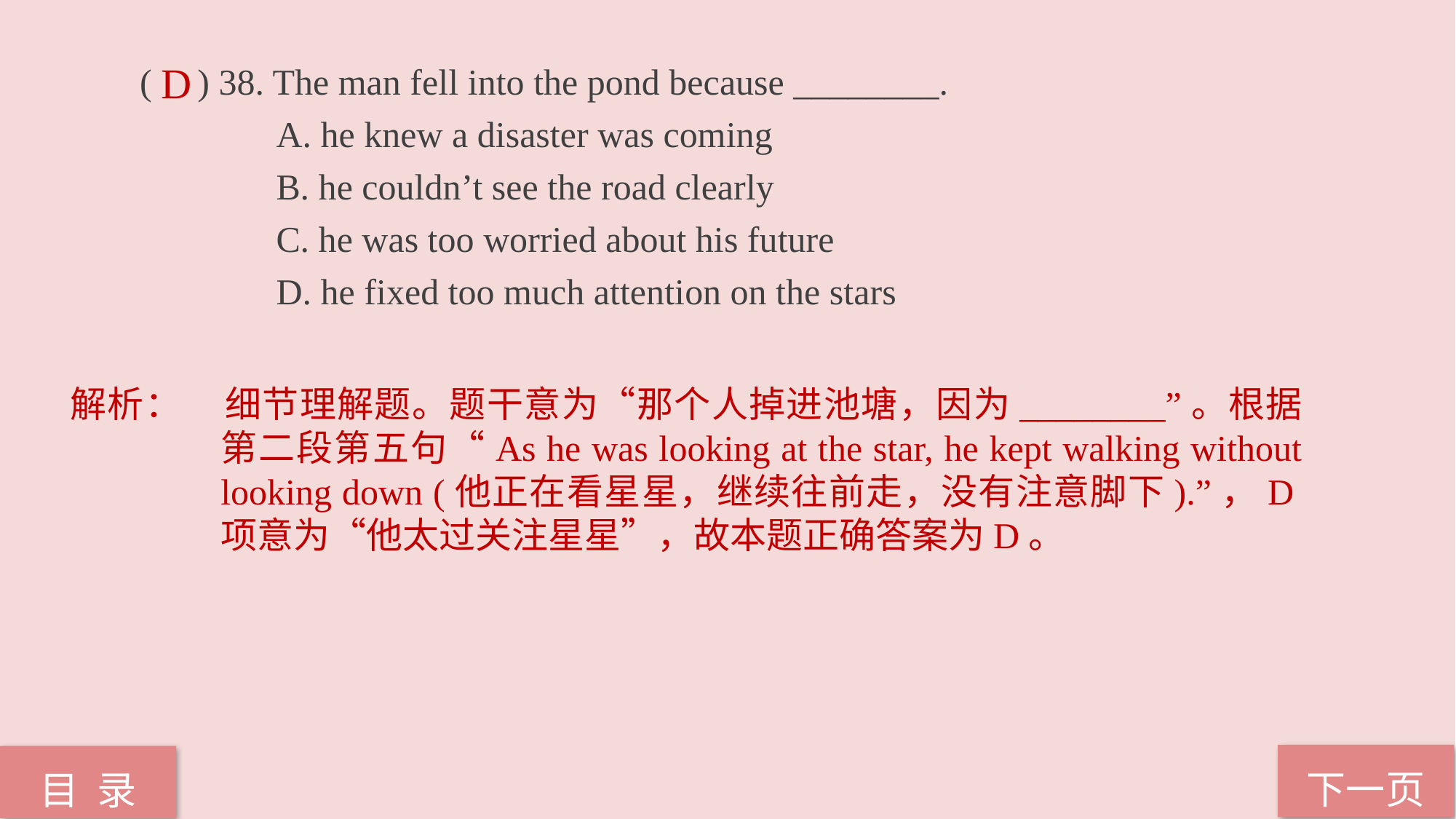

(     ) 38. The man fell into the pond because ________.
               A. he knew a disaster was coming
               B. he couldn’t see the road clearly
               C. he was too worried about his future
	   D. he fixed too much attention on the stars
D
解析：	细节理解题。题干意为“那个人掉进池塘，因为________”。根据第二段第五句“As he was looking at the star, he kept walking without looking down (他正在看星星，继续往前走，没有注意脚下).”，D项意为“他太过关注星星”，故本题正确答案为D。